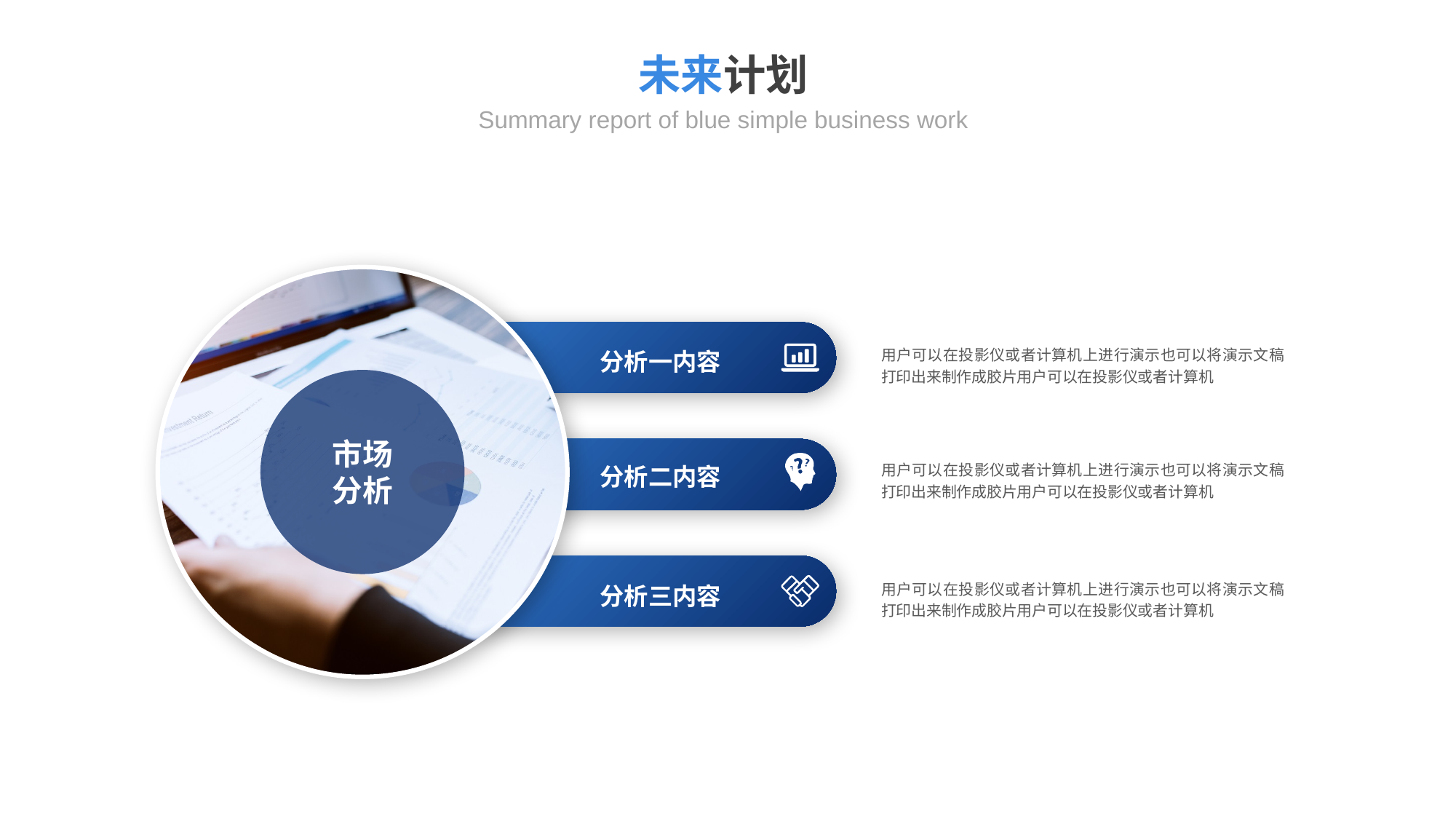

未来计划
Summary report of blue simple business work

分析一内容

用户可以在投影仪或者计算机上进行演示也可以将演示文稿打印出来制作成胶片用户可以在投影仪或者计算机

市场
分析

分析二内容

用户可以在投影仪或者计算机上进行演示也可以将演示文稿打印出来制作成胶片用户可以在投影仪或者计算机

分析三内容

用户可以在投影仪或者计算机上进行演示也可以将演示文稿打印出来制作成胶片用户可以在投影仪或者计算机